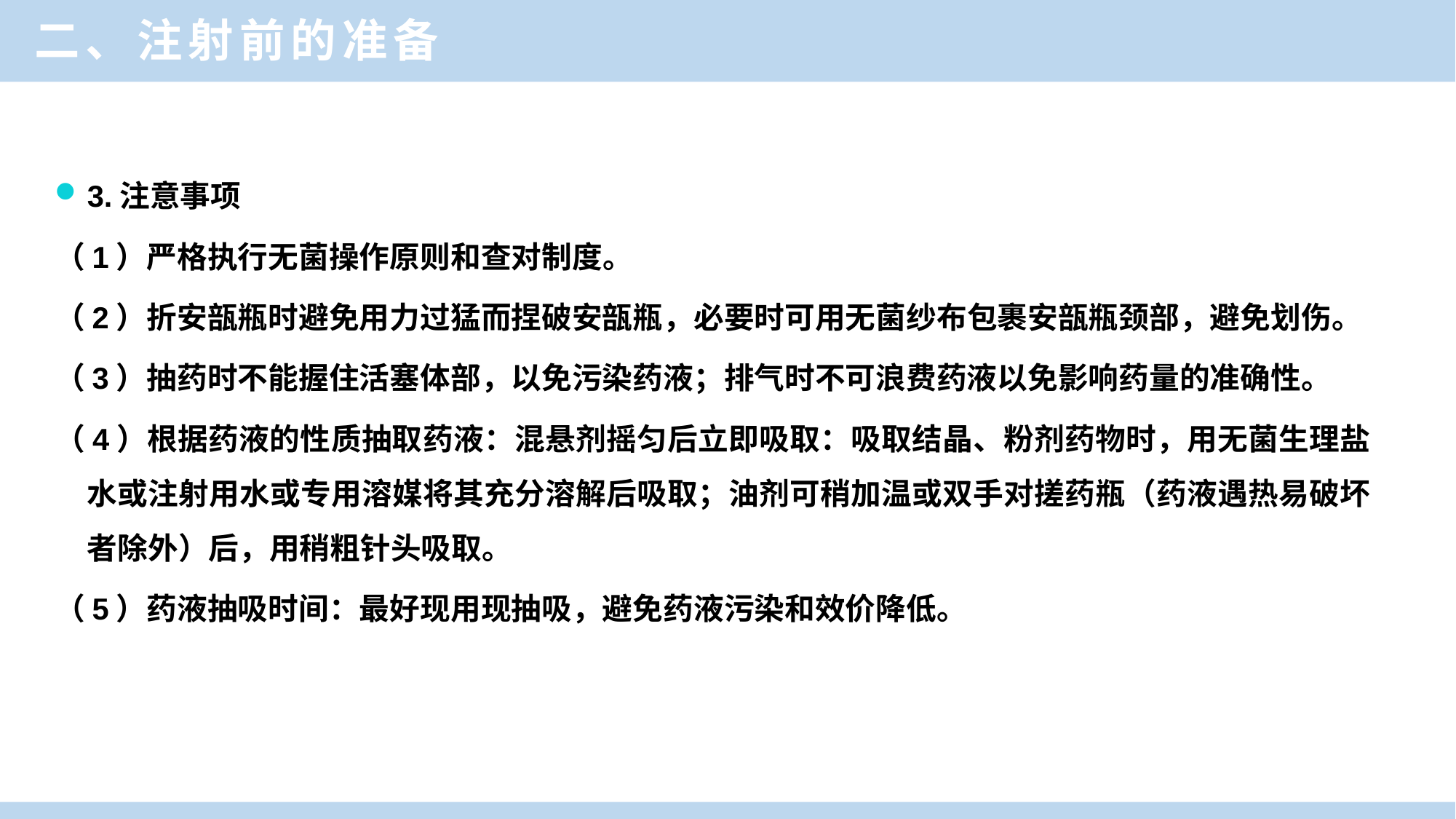

二、注射前的准备
3.注意事项
（1）严格执行无菌操作原则和查对制度。
（2）折安瓿瓶时避免用力过猛而捏破安瓿瓶，必要时可用无菌纱布包裹安瓿瓶颈部，避免划伤。
（3）抽药时不能握住活塞体部，以免污染药液；排气时不可浪费药液以免影响药量的准确性。
（4）根据药液的性质抽取药液：混悬剂摇匀后立即吸取：吸取结晶、粉剂药物时，用无菌生理盐水或注射用水或专用溶媒将其充分溶解后吸取；油剂可稍加温或双手对搓药瓶（药液遇热易破坏者除外）后，用稍粗针头吸取。
（5）药液抽吸时间：最好现用现抽吸，避免药液污染和效价降低。